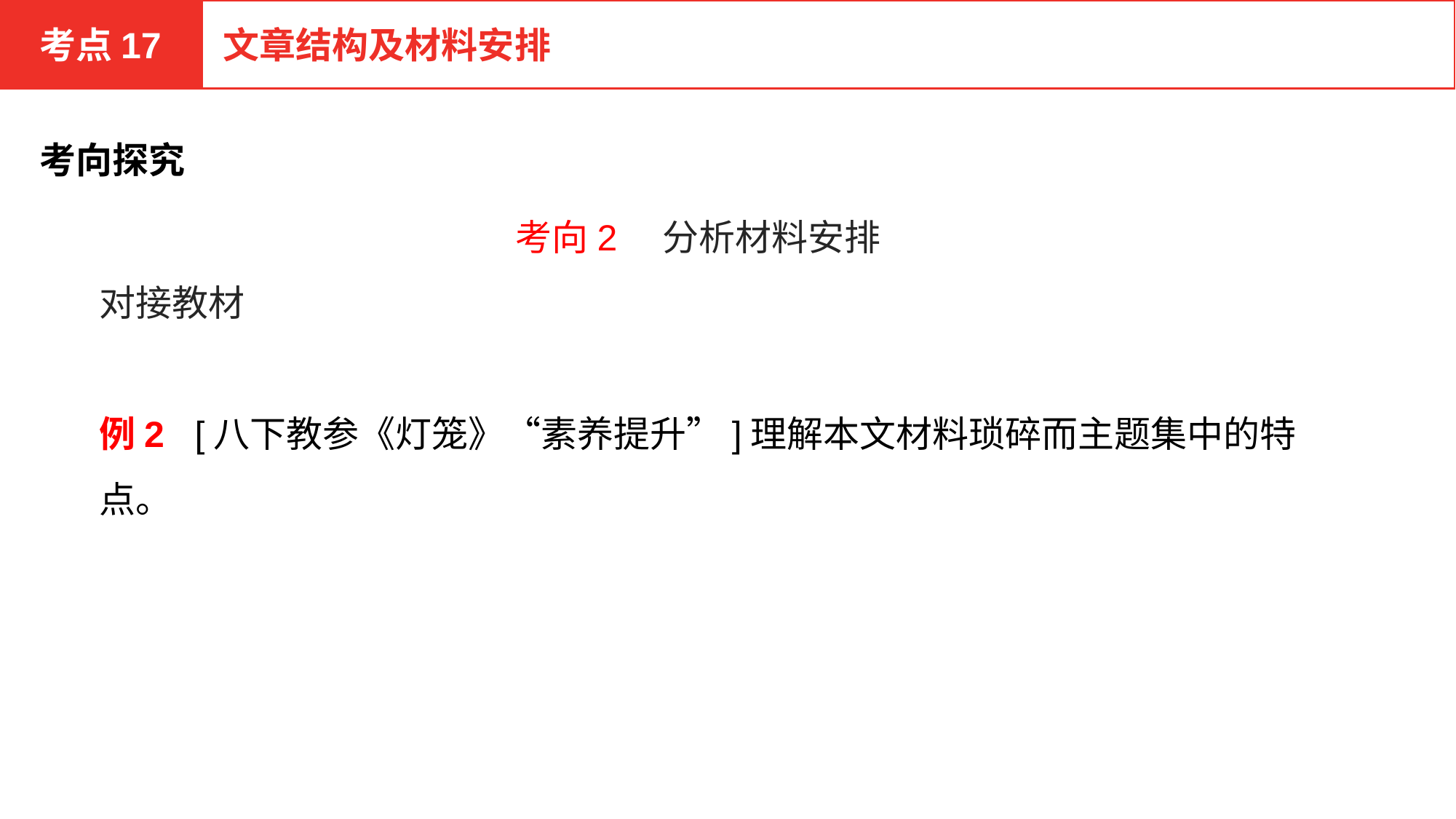

考点17
文章结构及材料安排
考向探究
考向2　分析材料安排
对接教材

例2   [八下教参《灯笼》“素养提升”]理解本文材料琐碎而主题集中的特点。